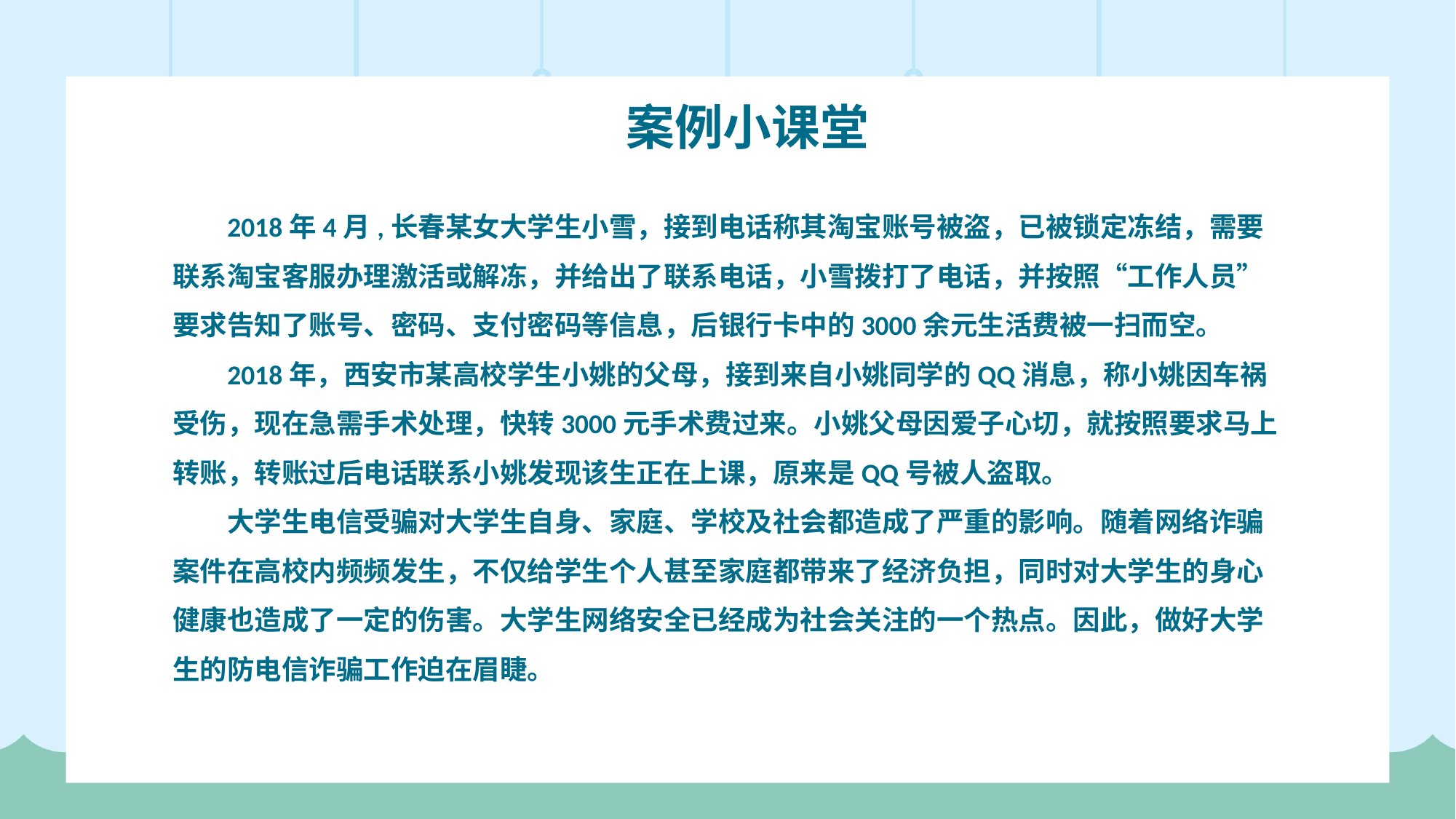

案例小课堂
交通安全
2018年4月,长春某女大学生小雪，接到电话称其淘宝账号被盗，已被锁定冻结，需要联系淘宝客服办理激活或解冻，并给出了联系电话，小雪拨打了电话，并按照“工作人员”要求告知了账号、密码、支付密码等信息，后银行卡中的3000余元生活费被一扫而空。
2018年，西安市某高校学生小姚的父母，接到来自小姚同学的QQ消息，称小姚因车祸受伤，现在急需手术处理，快转3000元手术费过来。小姚父母因爱子心切，就按照要求马上转账，转账过后电话联系小姚发现该生正在上课，原来是QQ号被人盗取。
大学生电信受骗对大学生自身、家庭、学校及社会都造成了严重的影响。随着网络诈骗案件在高校内频频发生，不仅给学生个人甚至家庭都带来了经济负担，同时对大学生的身心健康也造成了一定的伤害。大学生网络安全已经成为社会关注的一个热点。因此，做好大学生的防电信诈骗工作迫在眉睫。